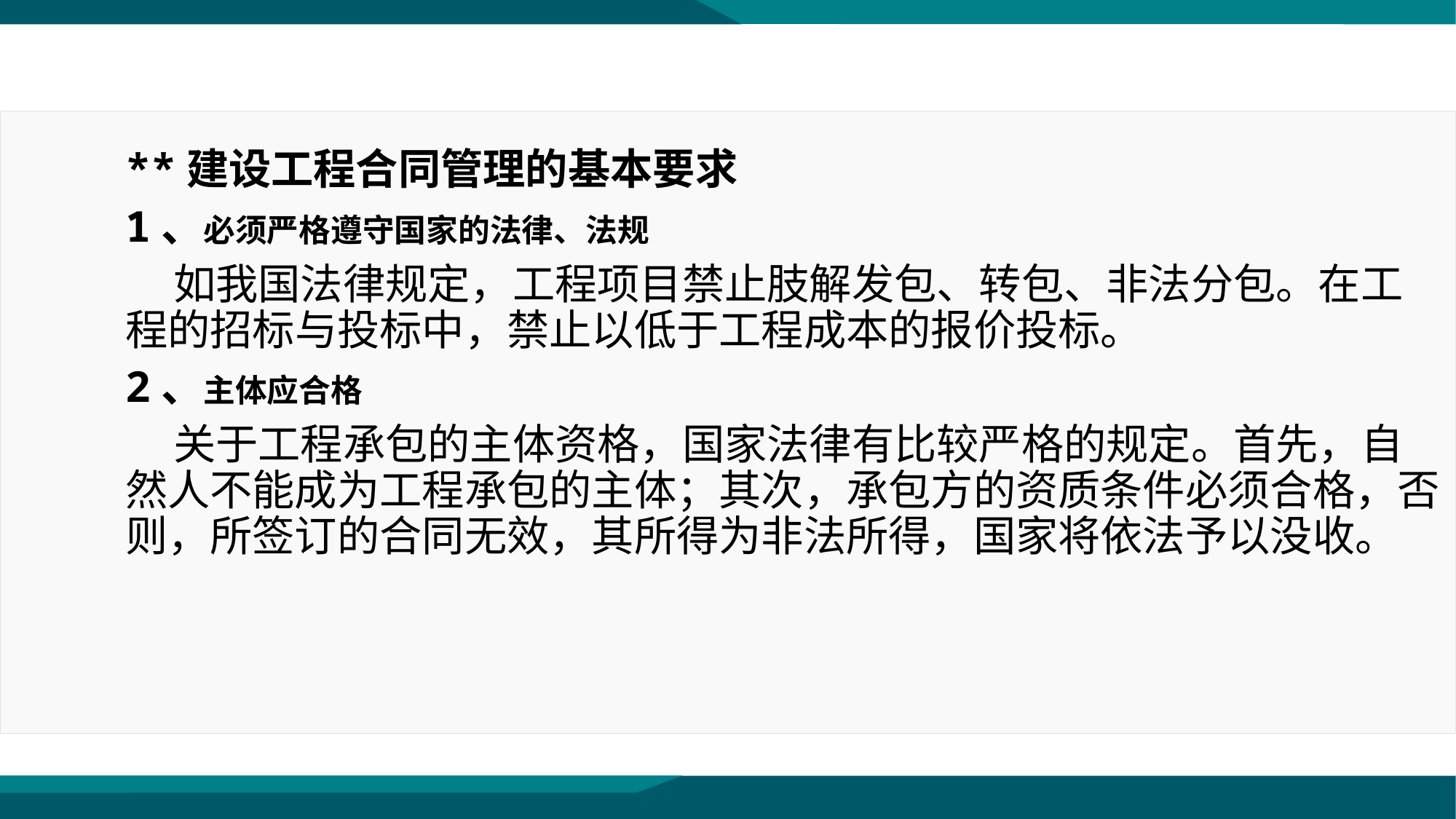

**建设工程合同管理的基本要求
1、必须严格遵守国家的法律、法规
    如我国法律规定，工程项目禁止肢解发包、转包、非法分包。在工程的招标与投标中，禁止以低于工程成本的报价投标。
2、主体应合格
    关于工程承包的主体资格，国家法律有比较严格的规定。首先，自然人不能成为工程承包的主体；其次，承包方的资质条件必须合格，否则，所签订的合同无效，其所得为非法所得，国家将依法予以没收。